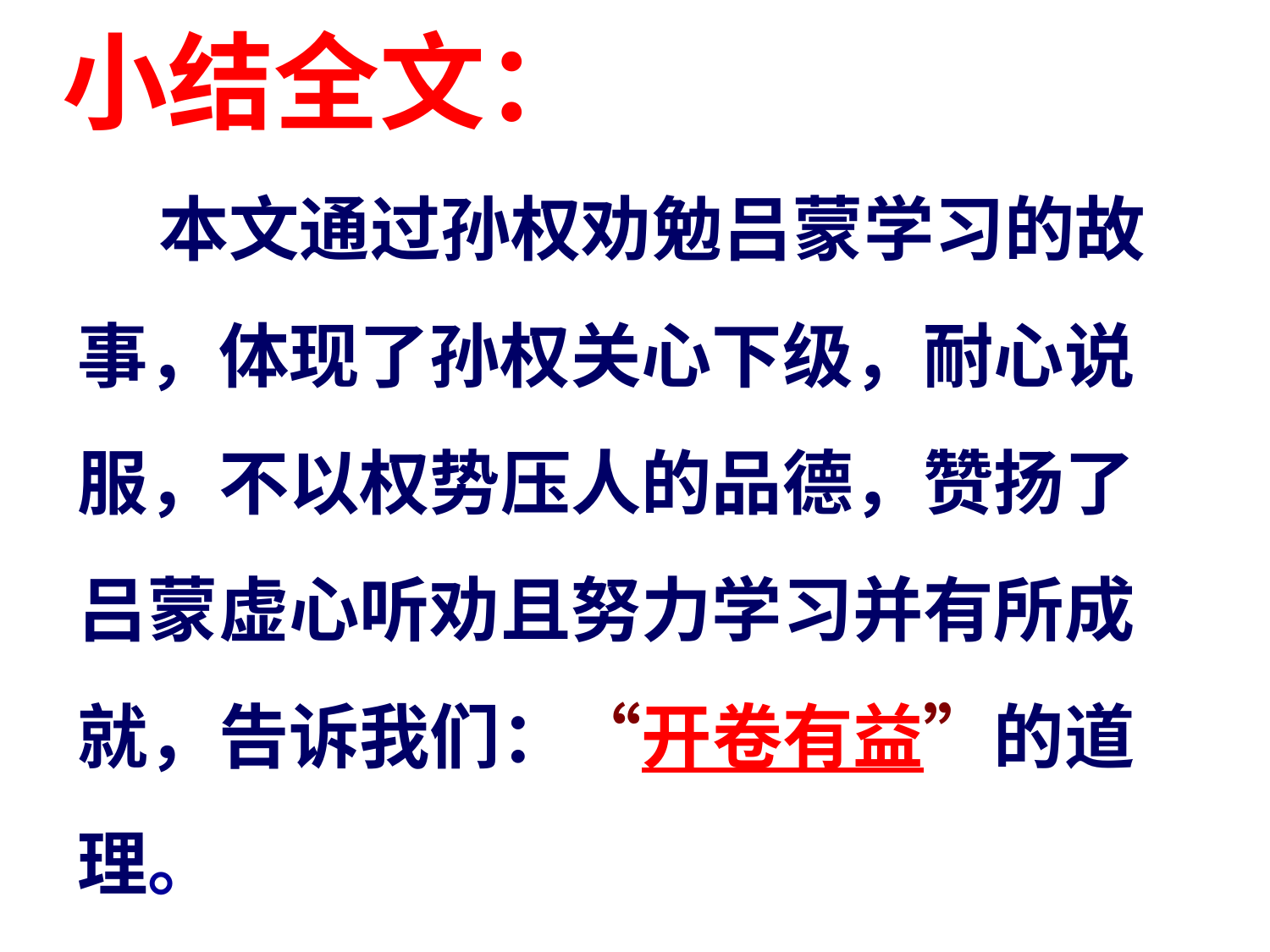

小结全文：
    本文通过孙权劝勉吕蒙学习的故事，体现了孙权关心下级，耐心说服，不以权势压人的品德，赞扬了吕蒙虚心听劝且努力学习并有所成就，告诉我们：“开卷有益”的道理。